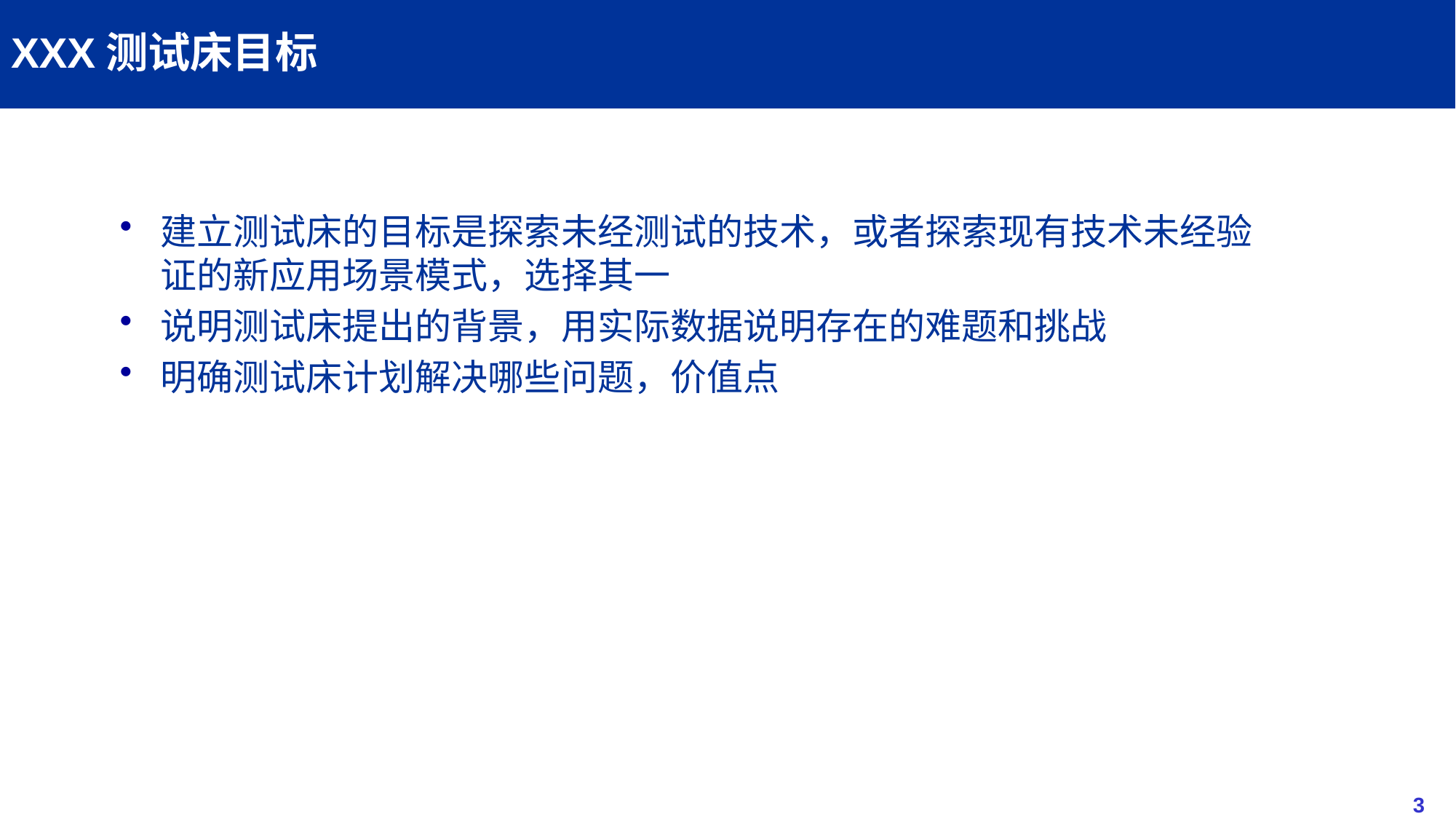

# XXX测试床目标
建立测试床的目标是探索未经测试的技术，或者探索现有技术未经验证的新应用场景模式，选择其一
说明测试床提出的背景，用实际数据说明存在的难题和挑战
明确测试床计划解决哪些问题，价值点